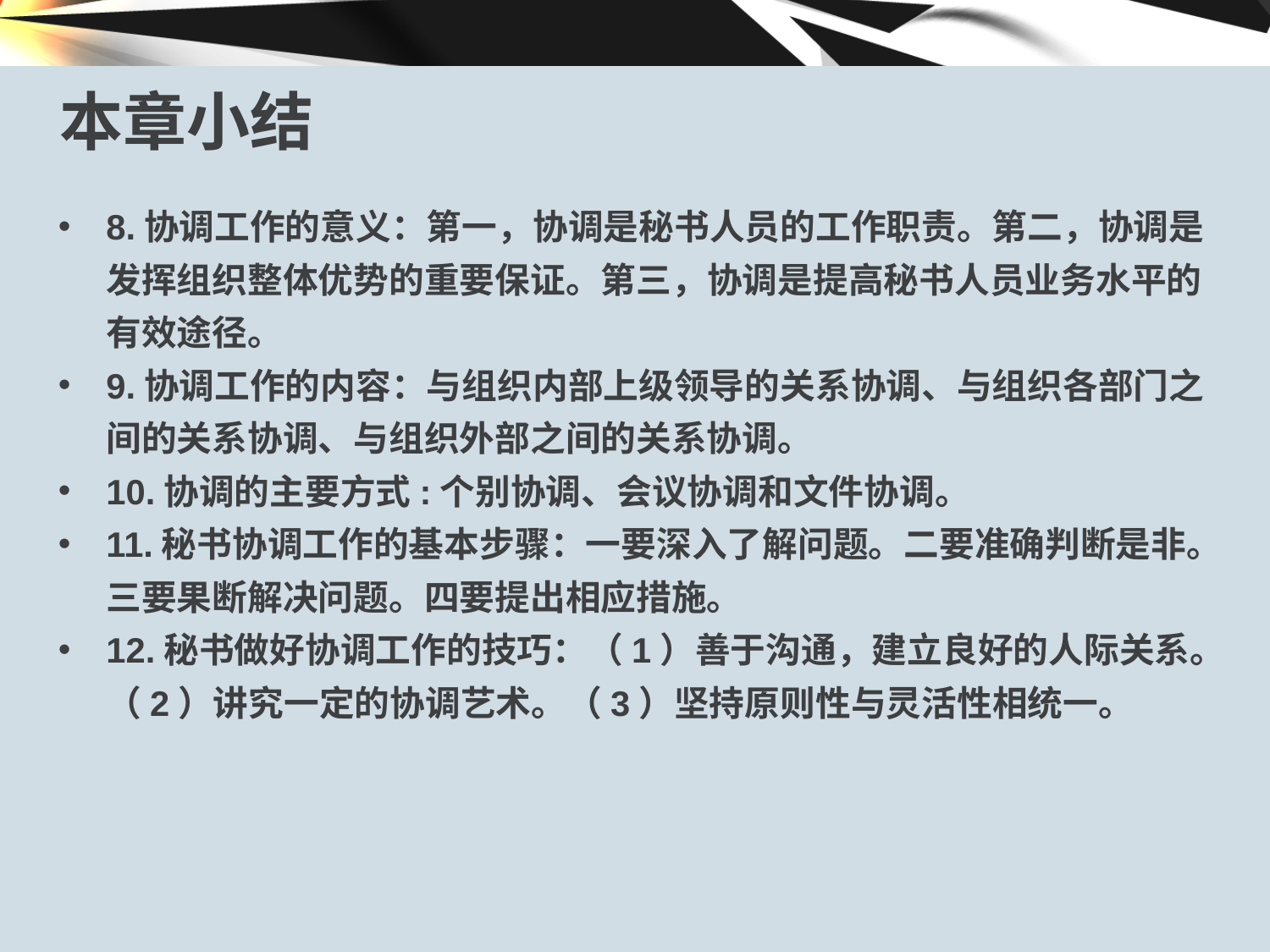

本章小结
8.协调工作的意义：第一，协调是秘书人员的工作职责。第二，协调是发挥组织整体优势的重要保证。第三，协调是提高秘书人员业务水平的有效途径。
9.协调工作的内容：与组织内部上级领导的关系协调、与组织各部门之间的关系协调、与组织外部之间的关系协调。
10.协调的主要方式:个别协调、会议协调和文件协调。
11.秘书协调工作的基本步骤：一要深入了解问题。二要准确判断是非。三要果断解决问题。四要提出相应措施。
12.秘书做好协调工作的技巧：（1）善于沟通，建立良好的人际关系。（2）讲究一定的协调艺术。（3）坚持原则性与灵活性相统一。